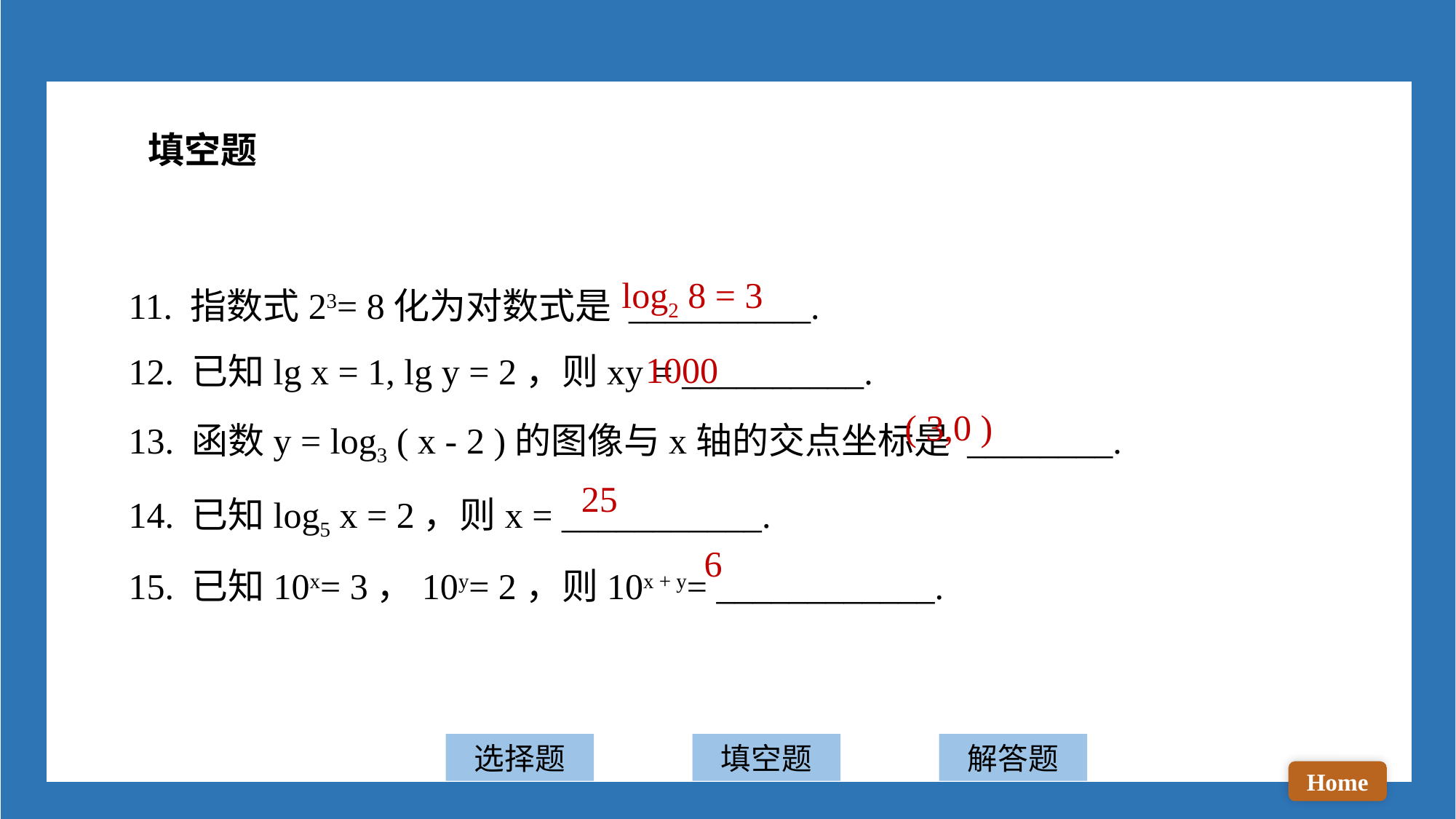

填空题
11. 指数式23= 8化为对数式是 __________.
12. 已知lg x = 1, lg y = 2，则xy = __________.
13. 函数y = log3 ( x - 2 )的图像与x轴的交点坐标是 ________.
14. 已知log5 x = 2，则x = ___________.
15. 已知10x= 3，10y= 2，则10x + y= ____________.
log2 8 = 3
1000
( 3,0 )
25
6